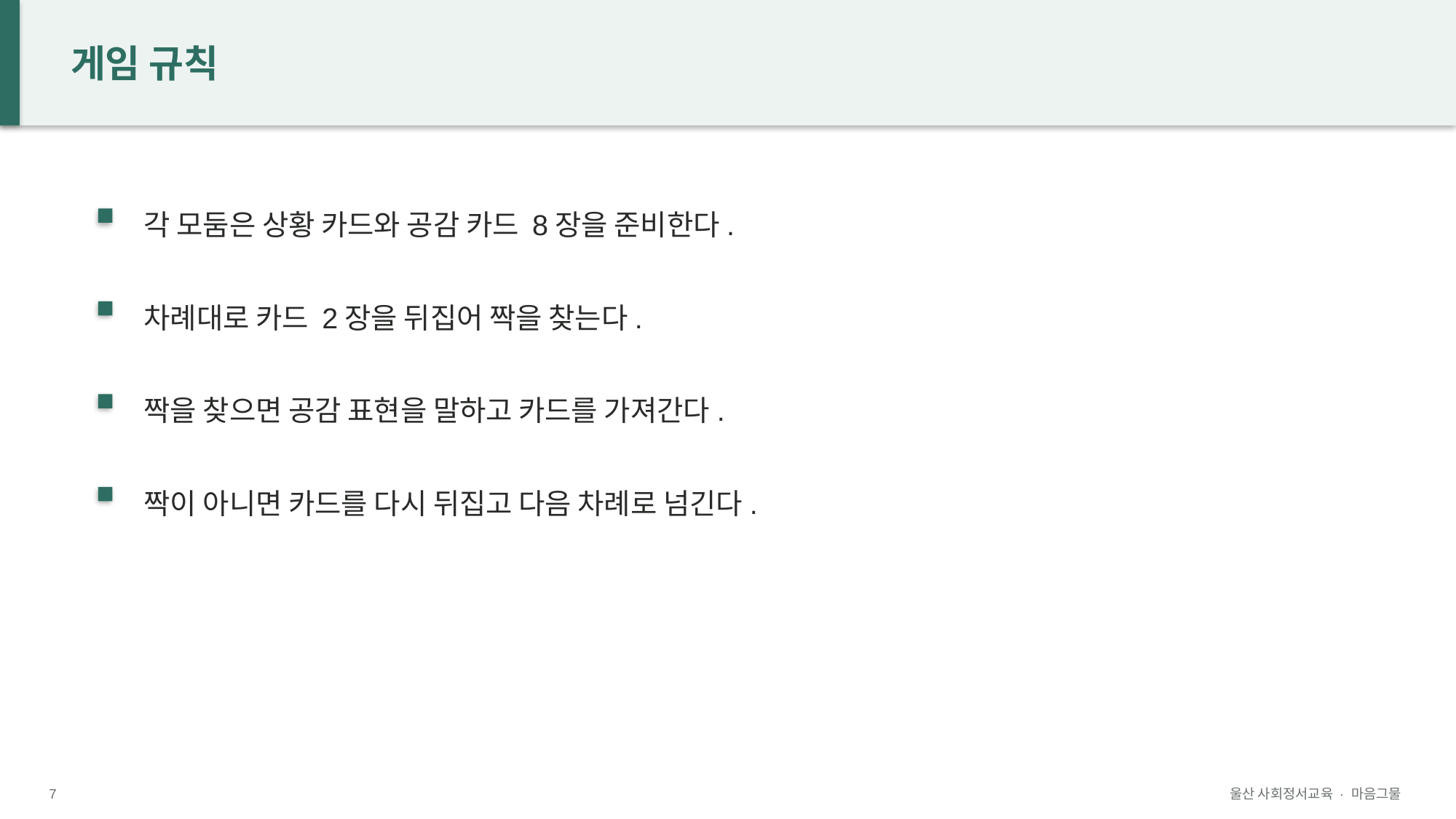

게임 규칙
각 모둠은 상황 카드와 공감 카드 8장을 준비한다.

차례대로 카드 2장을 뒤집어 짝을 찾는다.

짝을 찾으면 공감 표현을 말하고 카드를 가져간다.

짝이 아니면 카드를 다시 뒤집고 다음 차례로 넘긴다.

7
울산 사회정서교육 · 마음그물